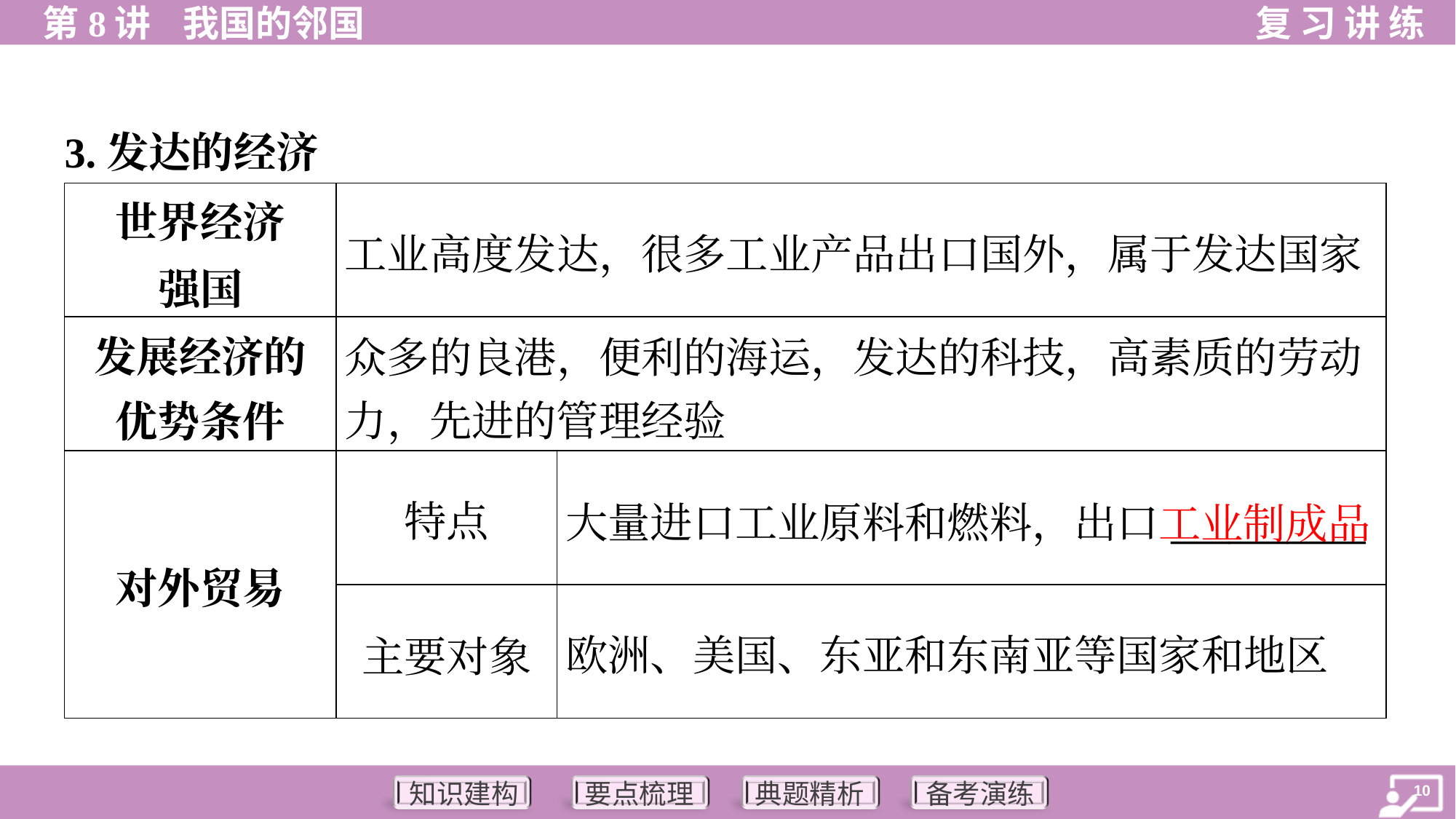

3.发达的经济
| 世界经济 强国 | 工业高度发达，很多工业产品出口国外，属于发达国家 |  |
| --- | --- | --- |
| 发展经济的 优势条件 | 众多的良港，便利的海运，发达的科技，高素质的劳动 力，先进的管理经验 |  |
| 对外贸易 | 特点 | 大量进口工业原料和燃料，出口\_\_\_\_\_\_\_\_\_\_ |
|  | 主要对象 | 欧洲、美国、东亚和东南亚等国家和地区 |
工业制成品